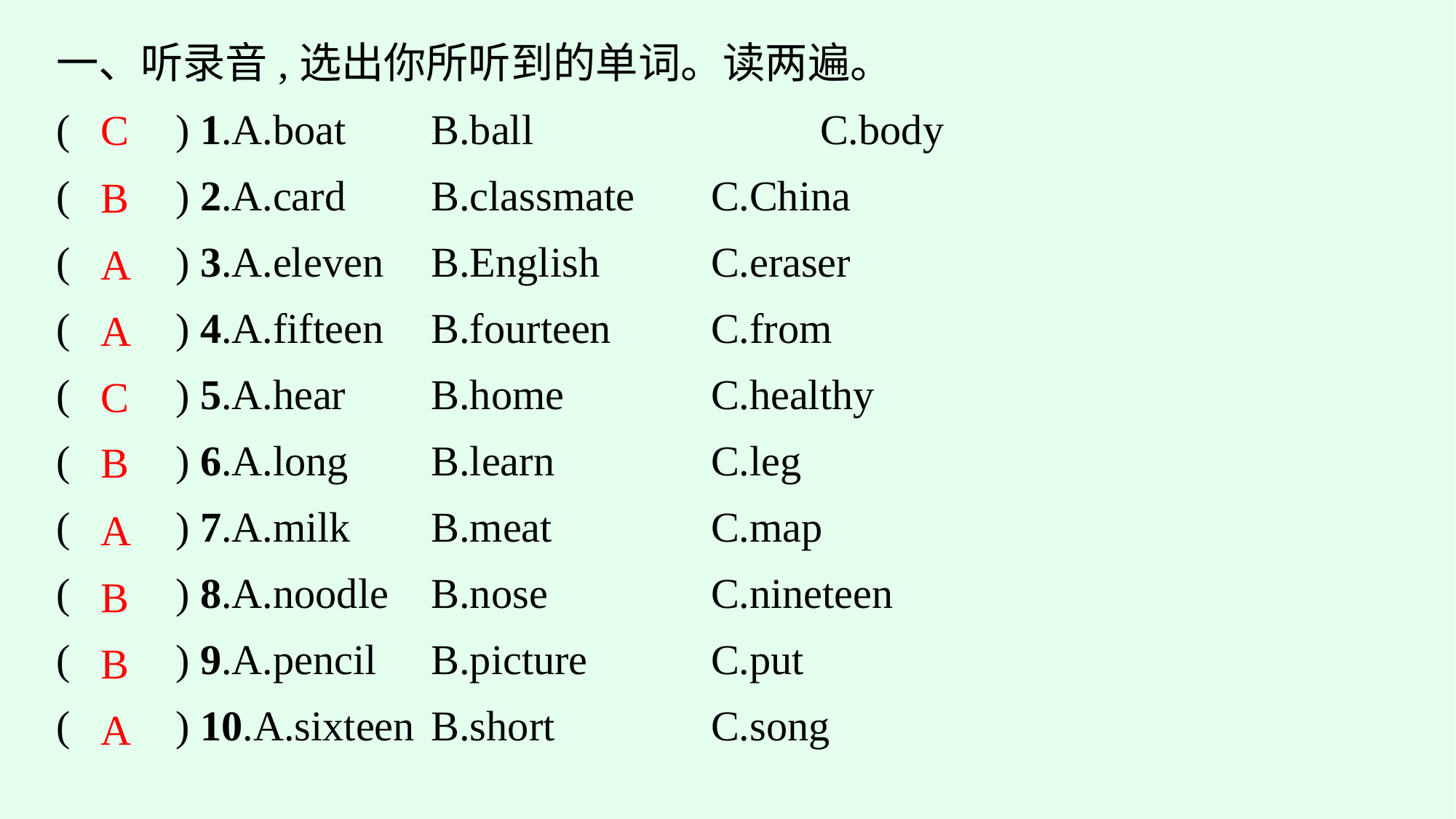

一、听录音,选出你所听到的单词。读两遍。
(　　) 1.A.boat　	B.ball　　　　	C.body
(　　) 2.A.card	B.classmate	C.China
(　　) 3.A.eleven	B.English		C.eraser
(　　) 4.A.fifteen	B.fourteen	C.from
(　　) 5.A.hear	B.home		C.healthy
(　　) 6.A.long	B.learn			C.leg
(　　) 7.A.milk	B.meat			C.map
(　　) 8.A.noodle	B.nose			C.nineteen
(　　) 9.A.pencil	B.picture		C.put
(　　) 10.A.sixteen	B.short			C.song
C
B
A
A
C
B
A
B
B
A